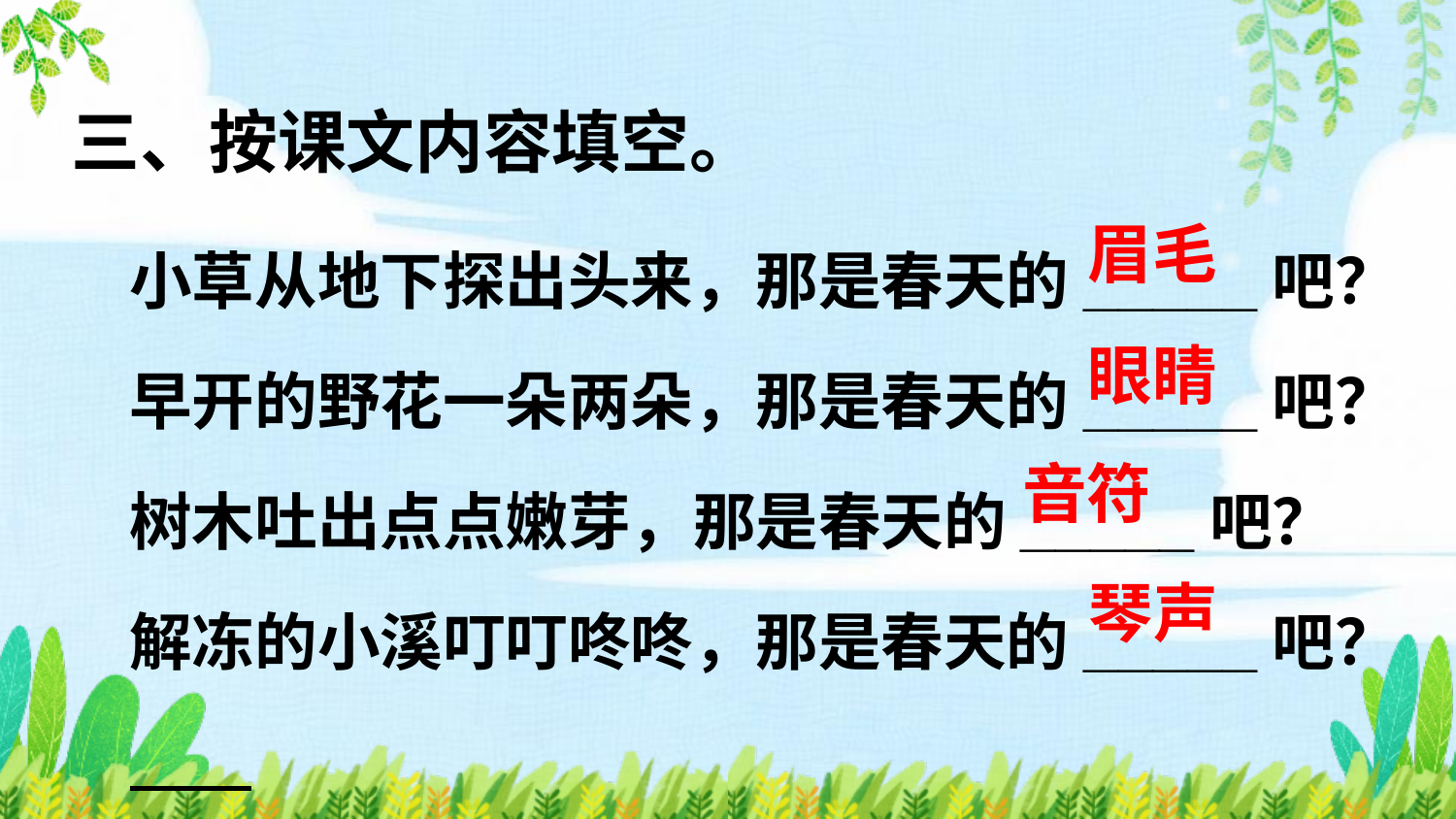

三、按课文内容填空。
小草从地下探出头来，那是春天的_____吧？
早开的野花一朵两朵，那是春天的_____吧？
树木吐出点点嫩芽，那是春天的_____吧？
解冻的小溪叮叮咚咚，那是春天的_____吧？
眉毛
眼睛
音符
琴声